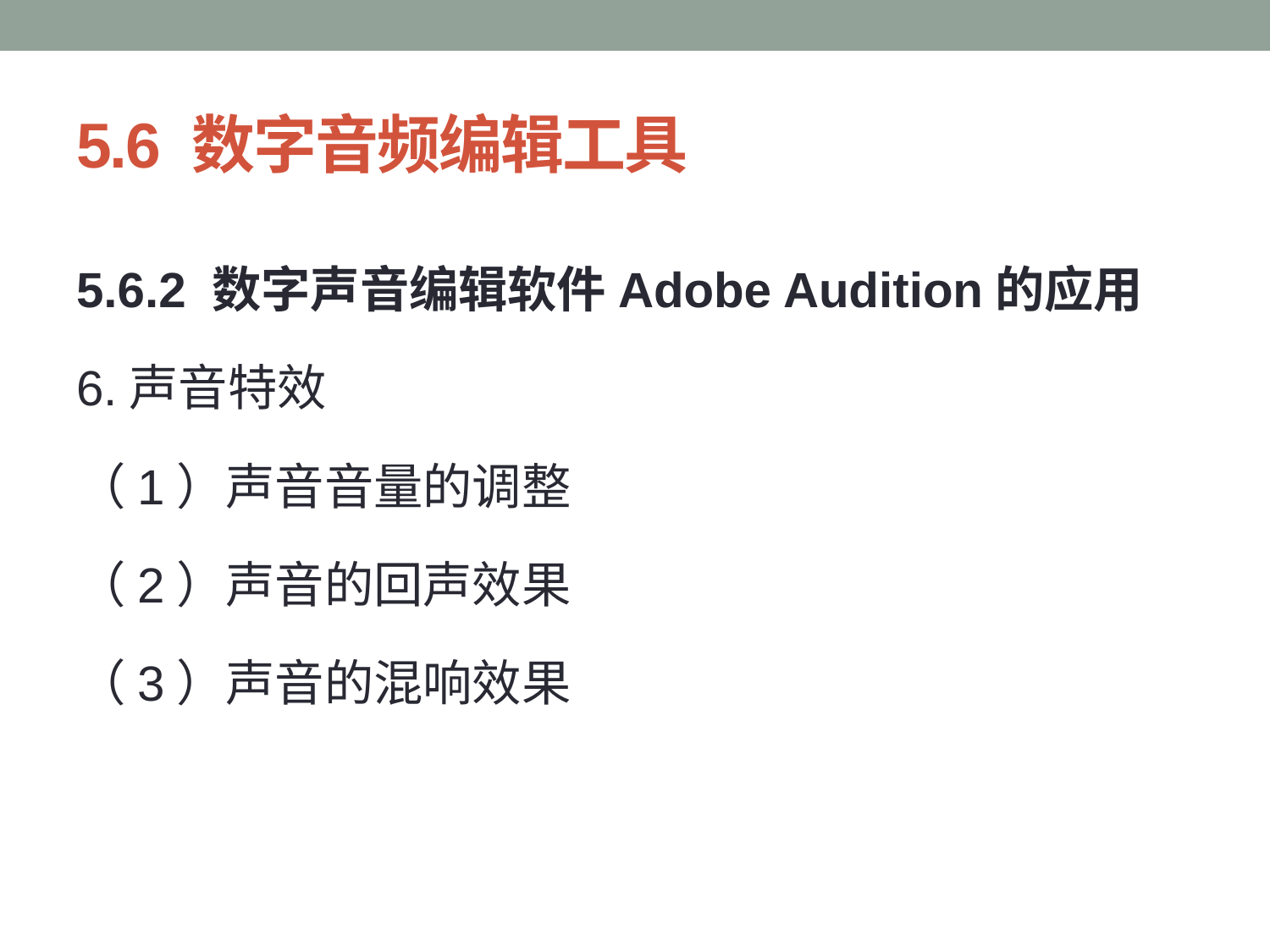

# 5.6 数字音频编辑工具
5.6.2 数字声音编辑软件Adobe Audition的应用
6.声音特效
（1）声音音量的调整
（2）声音的回声效果
（3）声音的混响效果